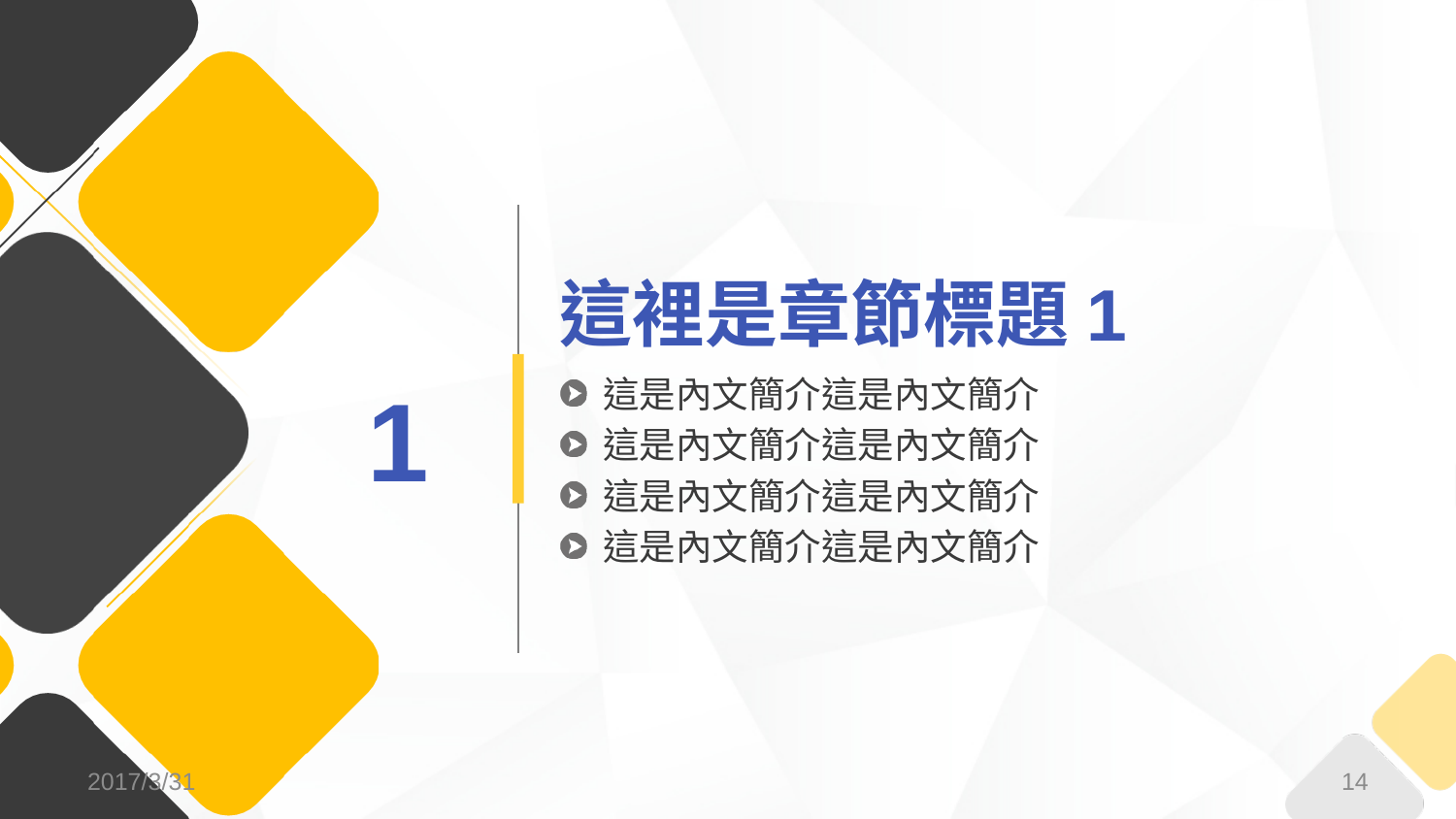

# 這裡是章節標題1
1
這是內文簡介這是內文簡介
這是內文簡介這是內文簡介
這是內文簡介這是內文簡介
這是內文簡介這是內文簡介
2017/3/31
14